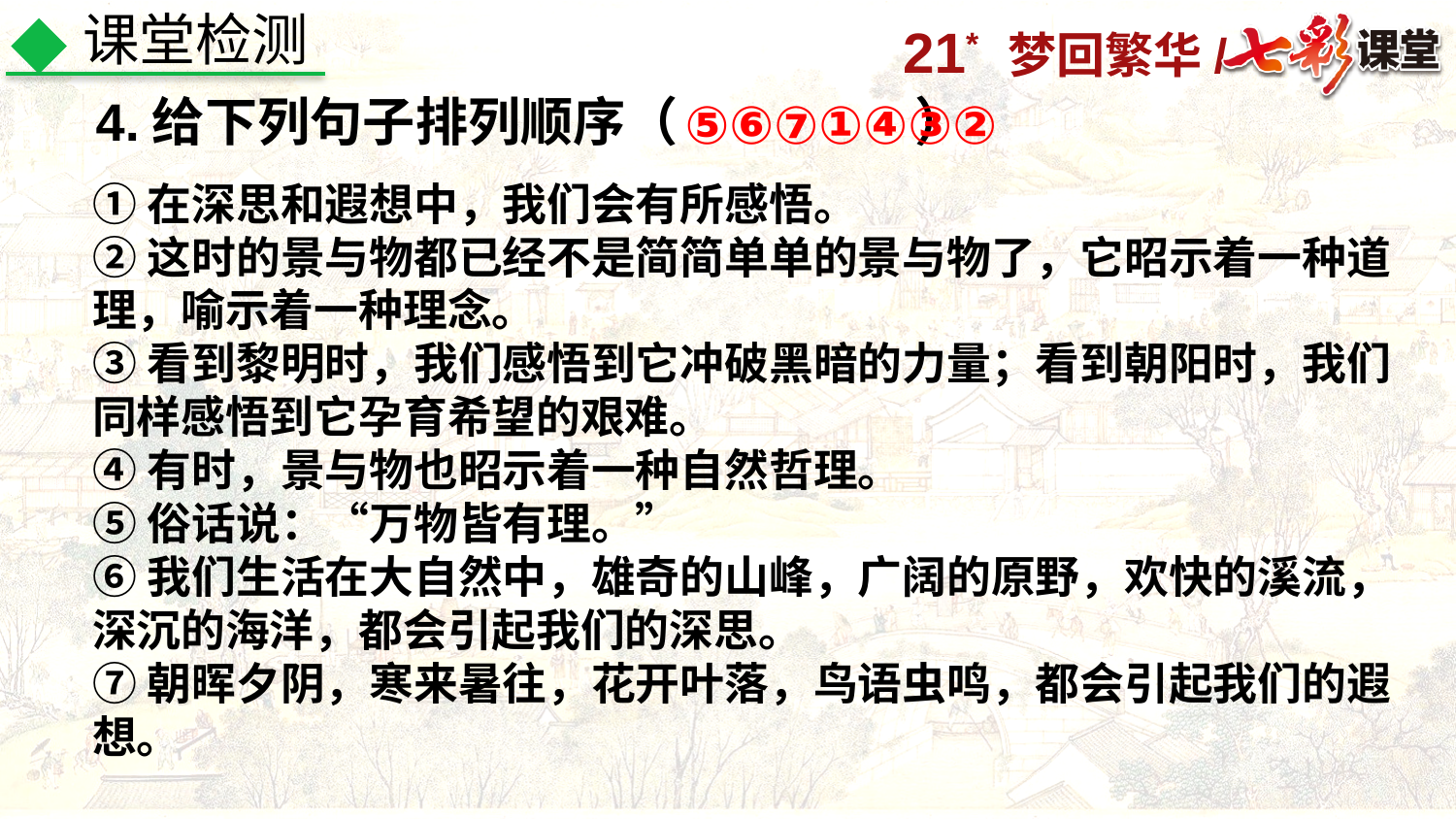

课堂检测

4.给下列句子排列顺序（　　           ）
⑤⑥⑦①④③②
①在深思和遐想中，我们会有所感悟。
②这时的景与物都已经不是简简单单的景与物了，它昭示着一种道理，喻示着一种理念。
③看到黎明时，我们感悟到它冲破黑暗的力量；看到朝阳时，我们同样感悟到它孕育希望的艰难。
④有时，景与物也昭示着一种自然哲理。
⑤俗话说：“万物皆有理。”
⑥我们生活在大自然中，雄奇的山峰，广阔的原野，欢快的溪流，深沉的海洋，都会引起我们的深思。
⑦朝晖夕阴，寒来暑往，花开叶落，鸟语虫鸣，都会引起我们的遐想。